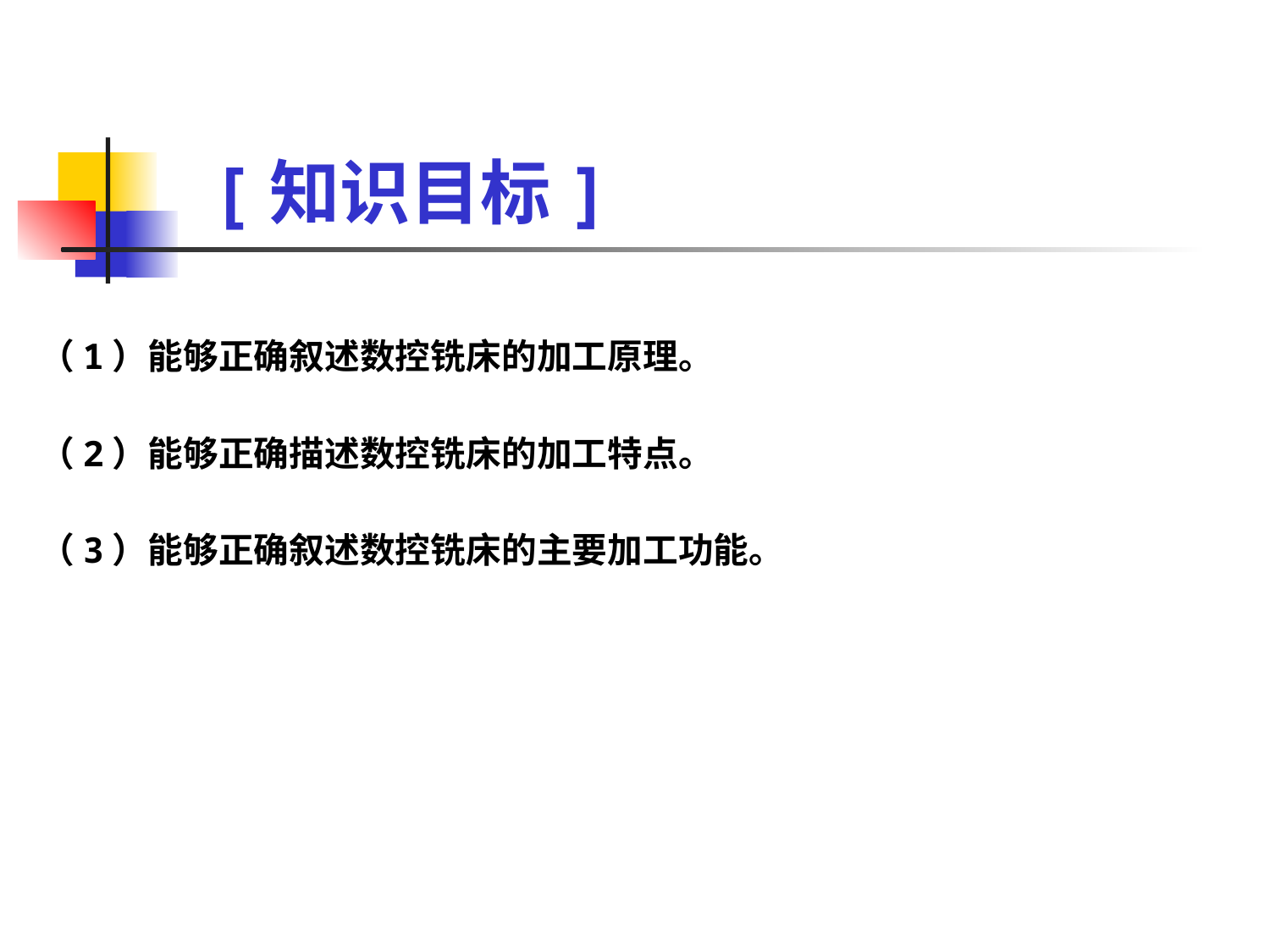

# [知识目标]
（1）能够正确叙述数控铣床的加工原理。
（2）能够正确描述数控铣床的加工特点。
（3）能够正确叙述数控铣床的主要加工功能。